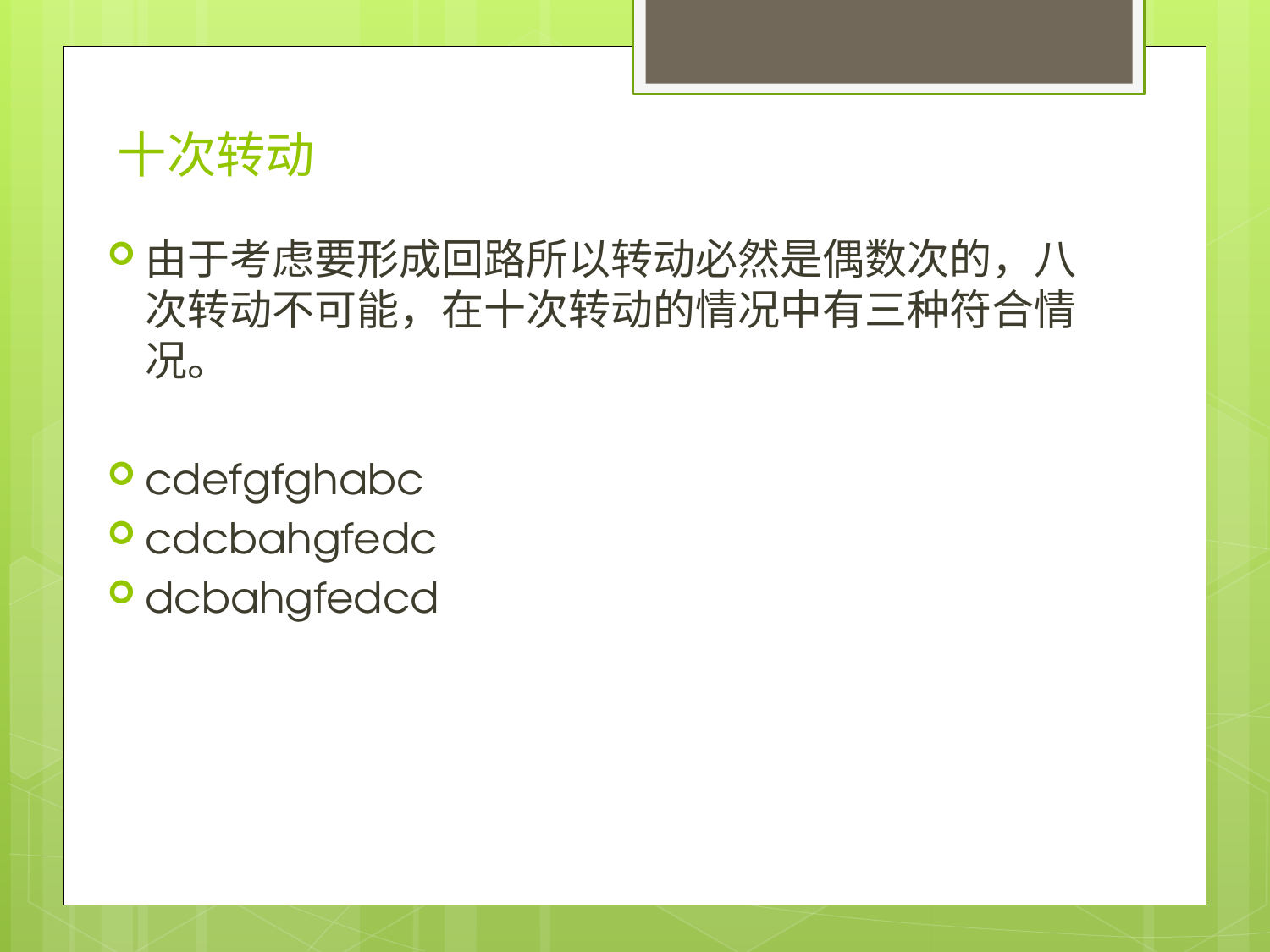

# 十次转动
由于考虑要形成回路所以转动必然是偶数次的，八次转动不可能，在十次转动的情况中有三种符合情况。

cdefgfghabc
cdcbahgfedc
dcbahgfedcd